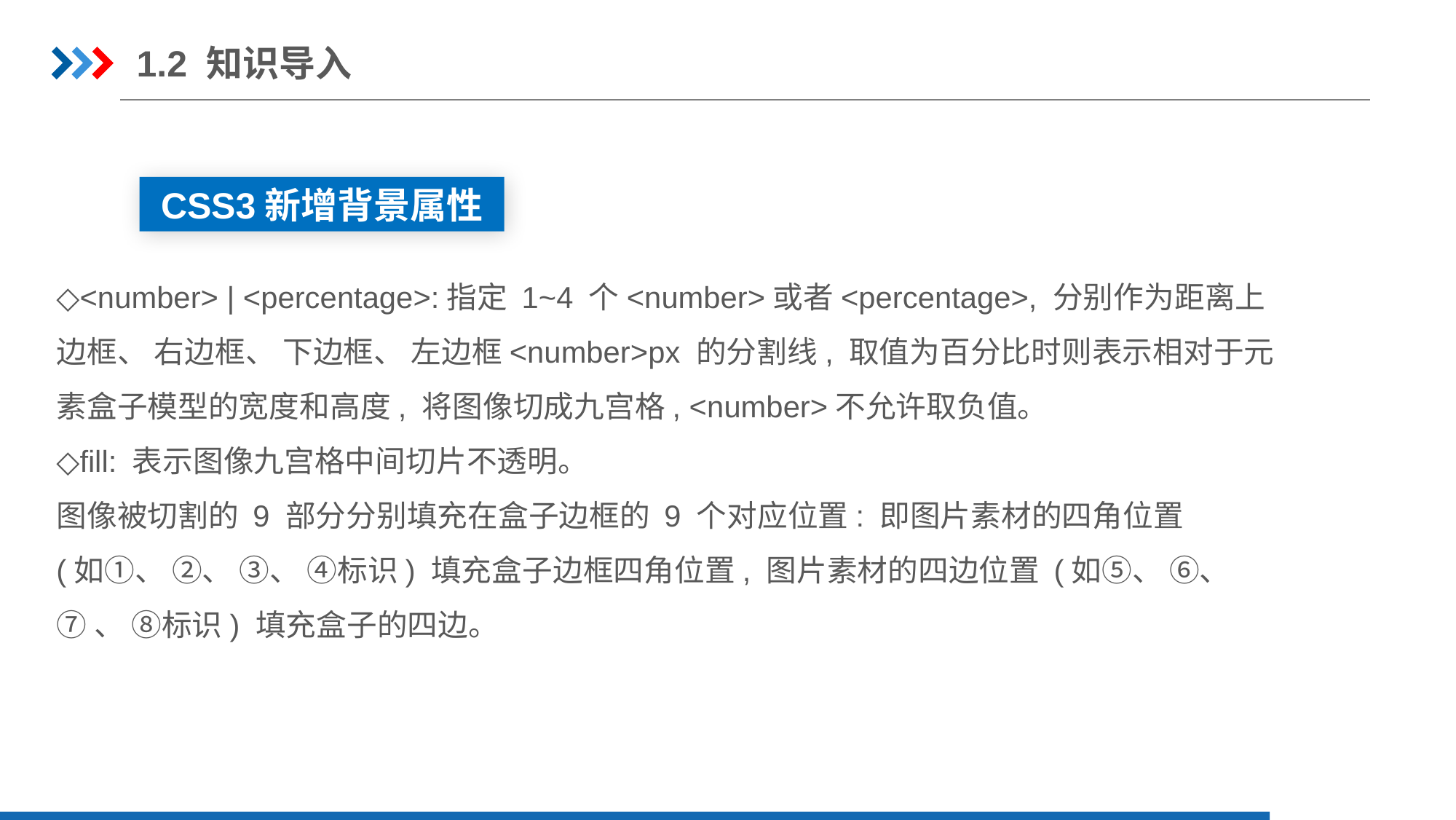

1.2 知识导入
CSS3新增背景属性
◇<number> | <percentage>:指定 1~4 个<number>或者<percentage>, 分别作为距离上
边框、 右边框、 下边框、 左边框<number>px 的分割线, 取值为百分比时则表示相对于元
素盒子模型的宽度和高度, 将图像切成九宫格, <number>不允许取负值。
◇fill: 表示图像九宫格中间切片不透明。
图像被切割的 9 部分分别填充在盒子边框的 9 个对应位置: 即图片素材的四角位置
(如①、 ②、 ③、 ④标识) 填充盒子边框四角位置, 图片素材的四边位置 (如⑤、 ⑥、
⑦、 ⑧标识) 填充盒子的四边。